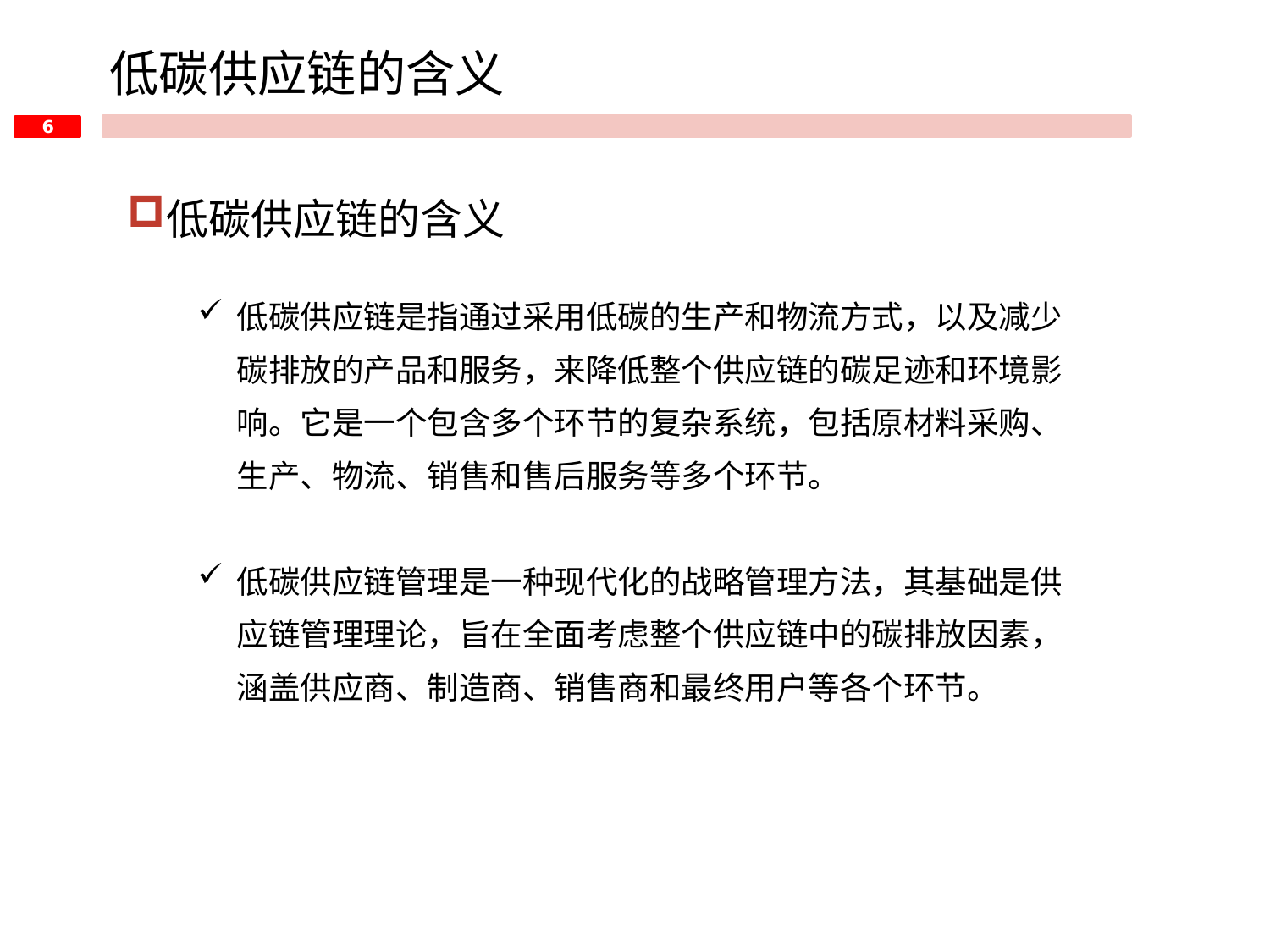

低碳供应链的含义
6
低碳供应链的含义
低碳供应链是指通过采用低碳的生产和物流方式，以及减少碳排放的产品和服务，来降低整个供应链的碳足迹和环境影响。它是一个包含多个环节的复杂系统，包括原材料采购、生产、物流、销售和售后服务等多个环节。

低碳供应链管理是一种现代化的战略管理方法，其基础是供应链管理理论，旨在全面考虑整个供应链中的碳排放因素，涵盖供应商、制造商、销售商和最终用户等各个环节。